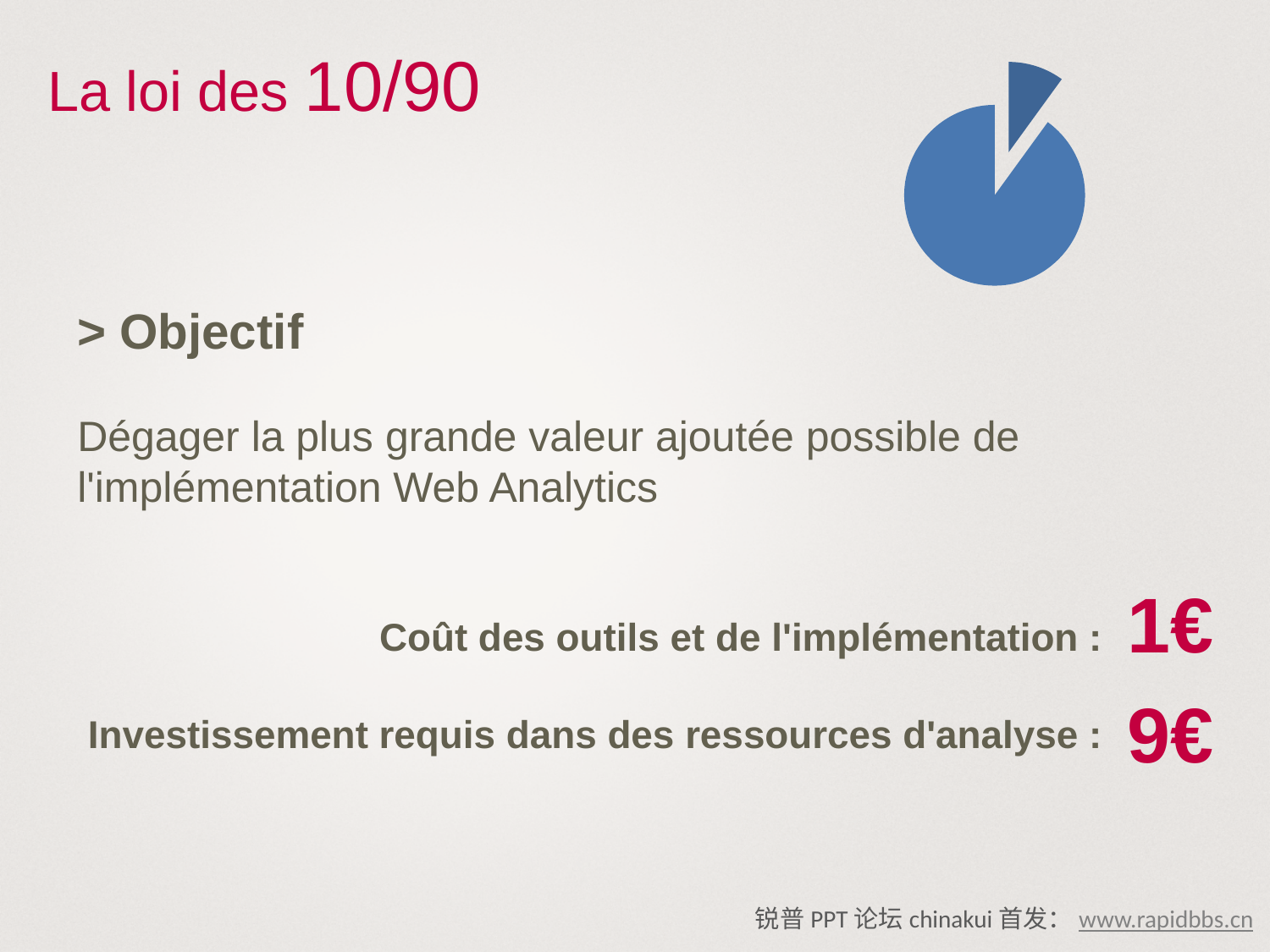

# La loi des 10/90

### Chart

| Category | Colonne1 |
|---|---|
|  | 10.0 |
|  | 90.0 |
|  | None |
|  | None |
> Objectif

Dégager la plus grande valeur ajoutée possible de l'implémentation Web Analytics

Coût des outils et de l'implémentation :

Investissement requis dans des ressources d'analyse :
1€
9€
锐普PPT论坛chinakui首发：www.rapidbbs.cn